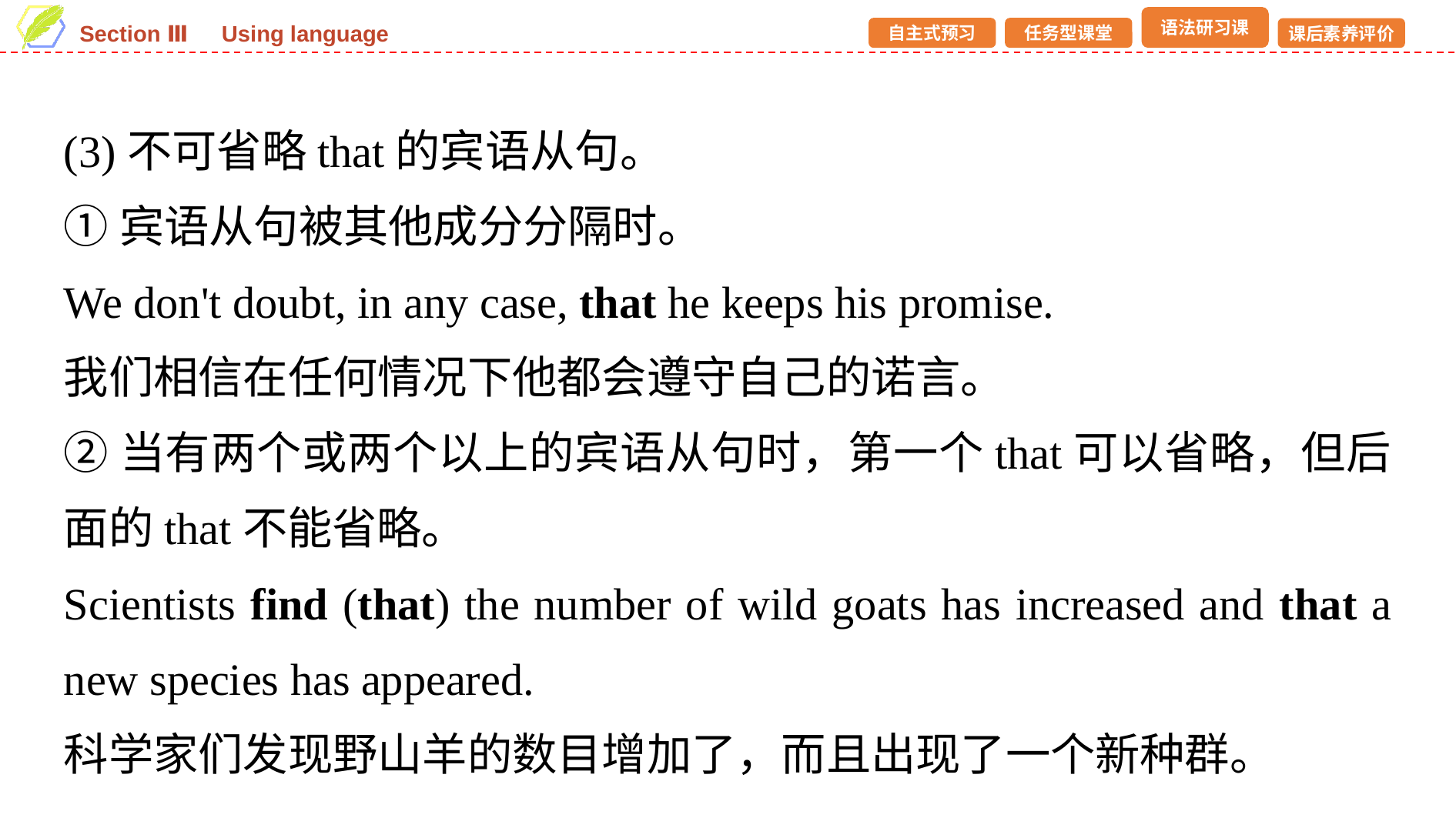

(3)不可省略that的宾语从句。
①宾语从句被其他成分分隔时。
We don't doubt, in any case, that he keeps his promise.
我们相信在任何情况下他都会遵守自己的诺言。
②当有两个或两个以上的宾语从句时，第一个that可以省略，但后面的that不能省略。
Scientists find (that) the number of wild goats has increased and that a new species has appeared.
科学家们发现野山羊的数目增加了，而且出现了一个新种群。